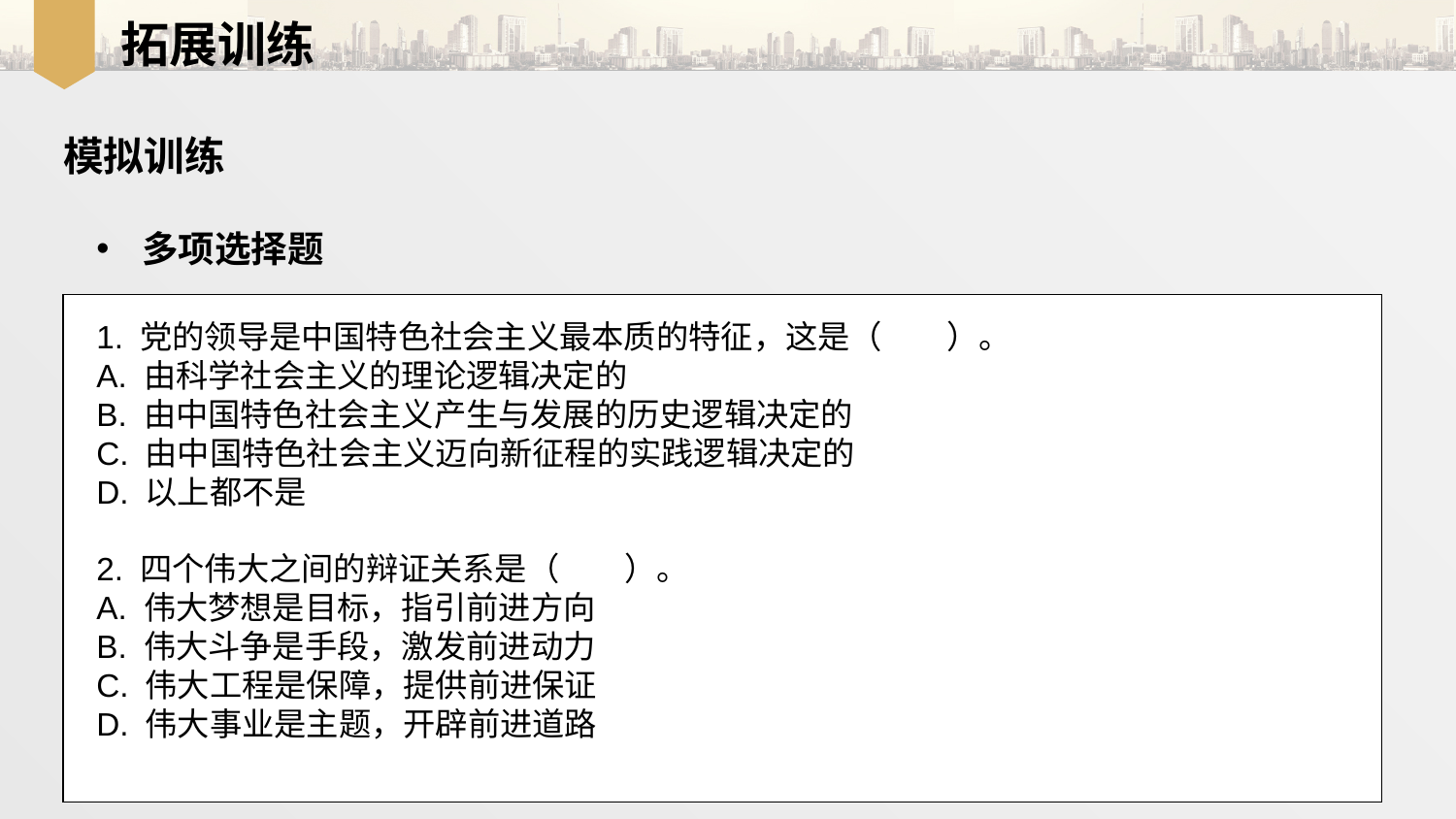

拓展训练
模拟训练
多项选择题

1. 党的领导是中国特色社会主义最本质的特征，这是（　　）。
A. 由科学社会主义的理论逻辑决定的
B. 由中国特色社会主义产生与发展的历史逻辑决定的
C. 由中国特色社会主义迈向新征程的实践逻辑决定的
D. 以上都不是

2. 四个伟大之间的辩证关系是（　　）。
A. 伟大梦想是目标，指引前进方向
B. 伟大斗争是手段，激发前进动力
C. 伟大工程是保障，提供前进保证
D. 伟大事业是主题，开辟前进道路